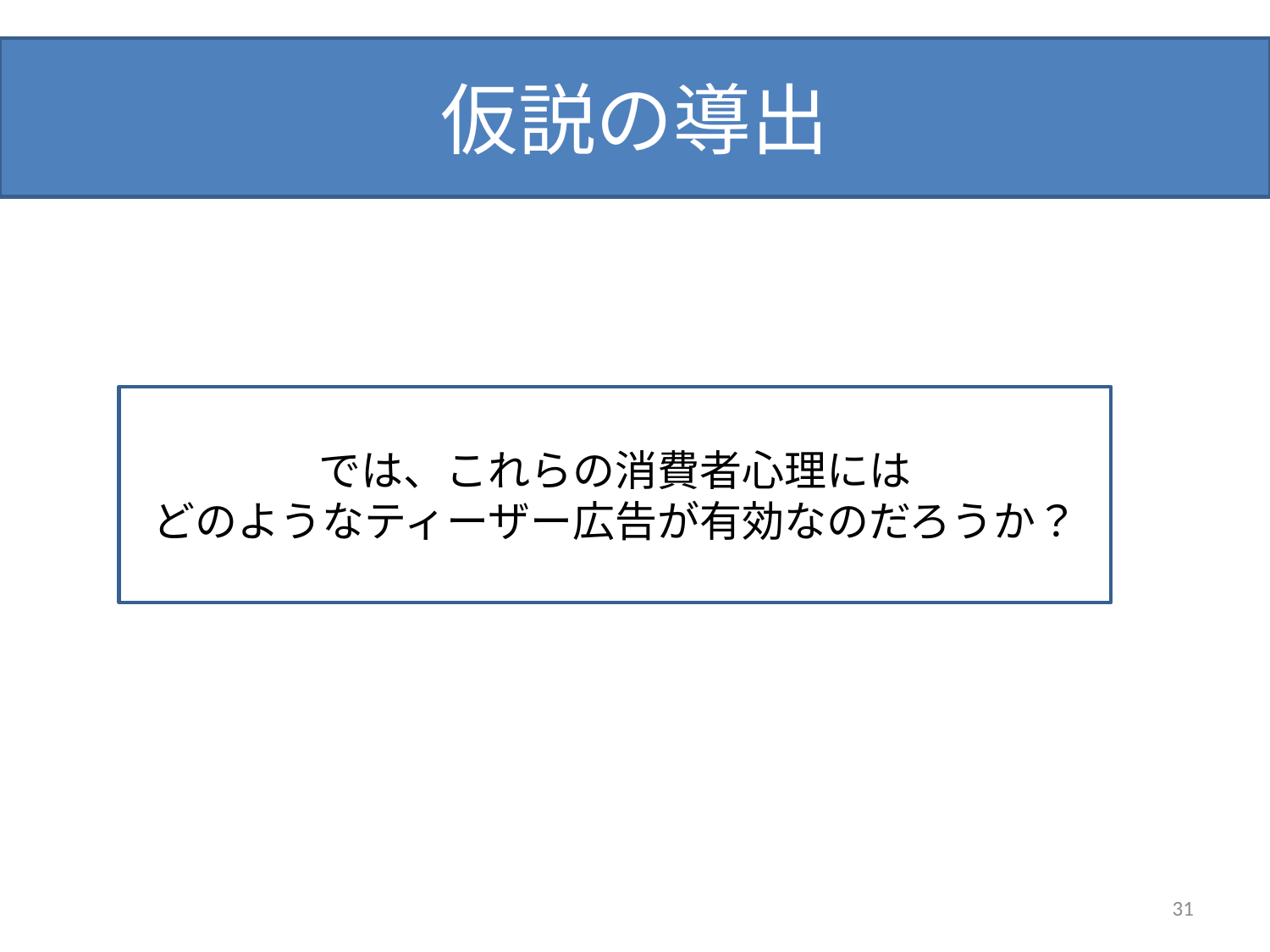

# 仮説の導出

では、これらの消費者心理には
どのようなティーザー広告が有効なのだろうか？

31